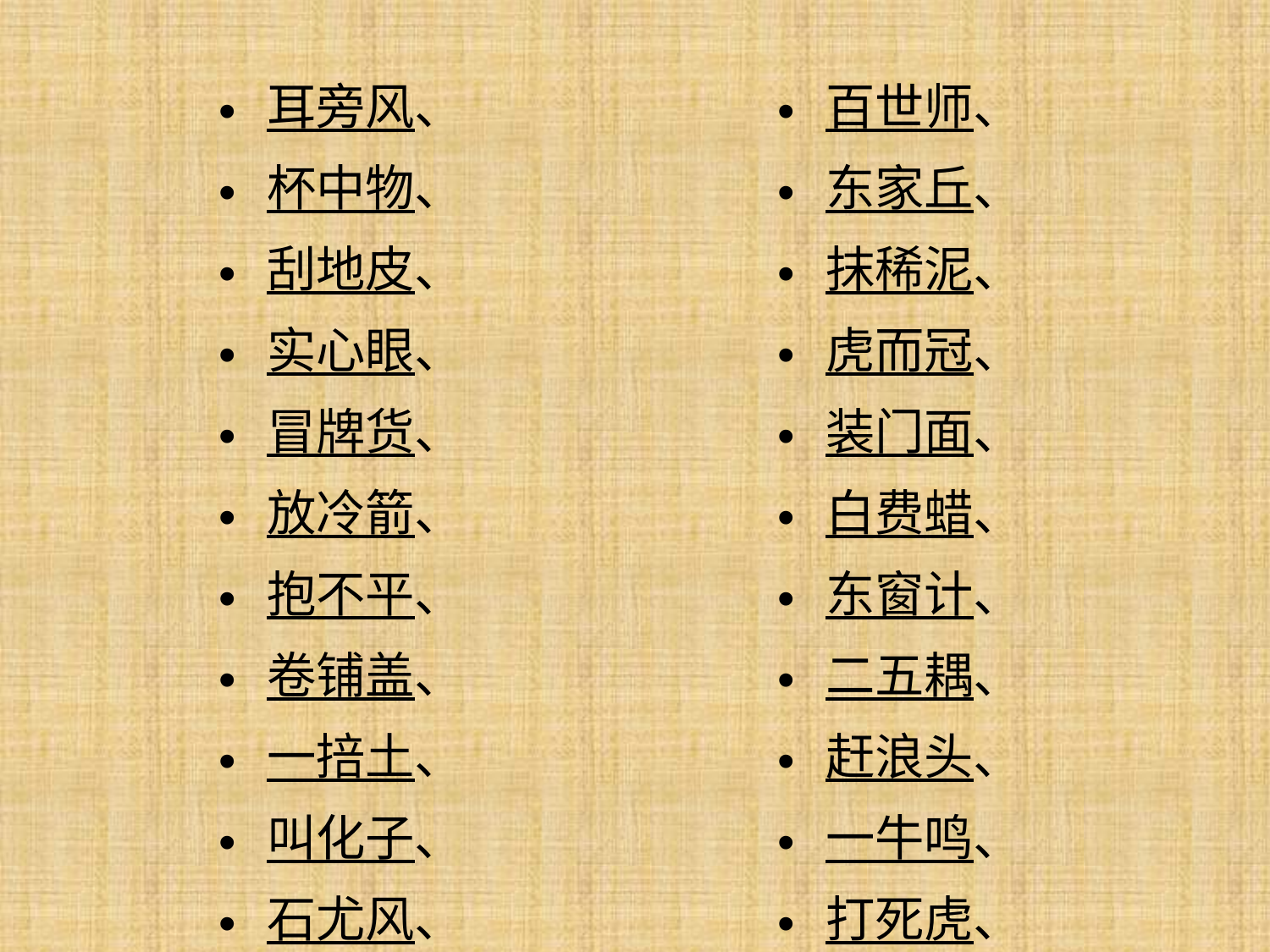

耳旁风、
杯中物、
刮地皮、
实心眼、
冒牌货、
放冷箭、
抱不平、
卷铺盖、
一掊土、
叫化子、
石尤风、
迂夫子、

百世师、
东家丘、
抹稀泥、
虎而冠、
装门面、
白费蜡、
东窗计、
二五耦、
赶浪头、
一牛鸣、
打死虎、
过时货、